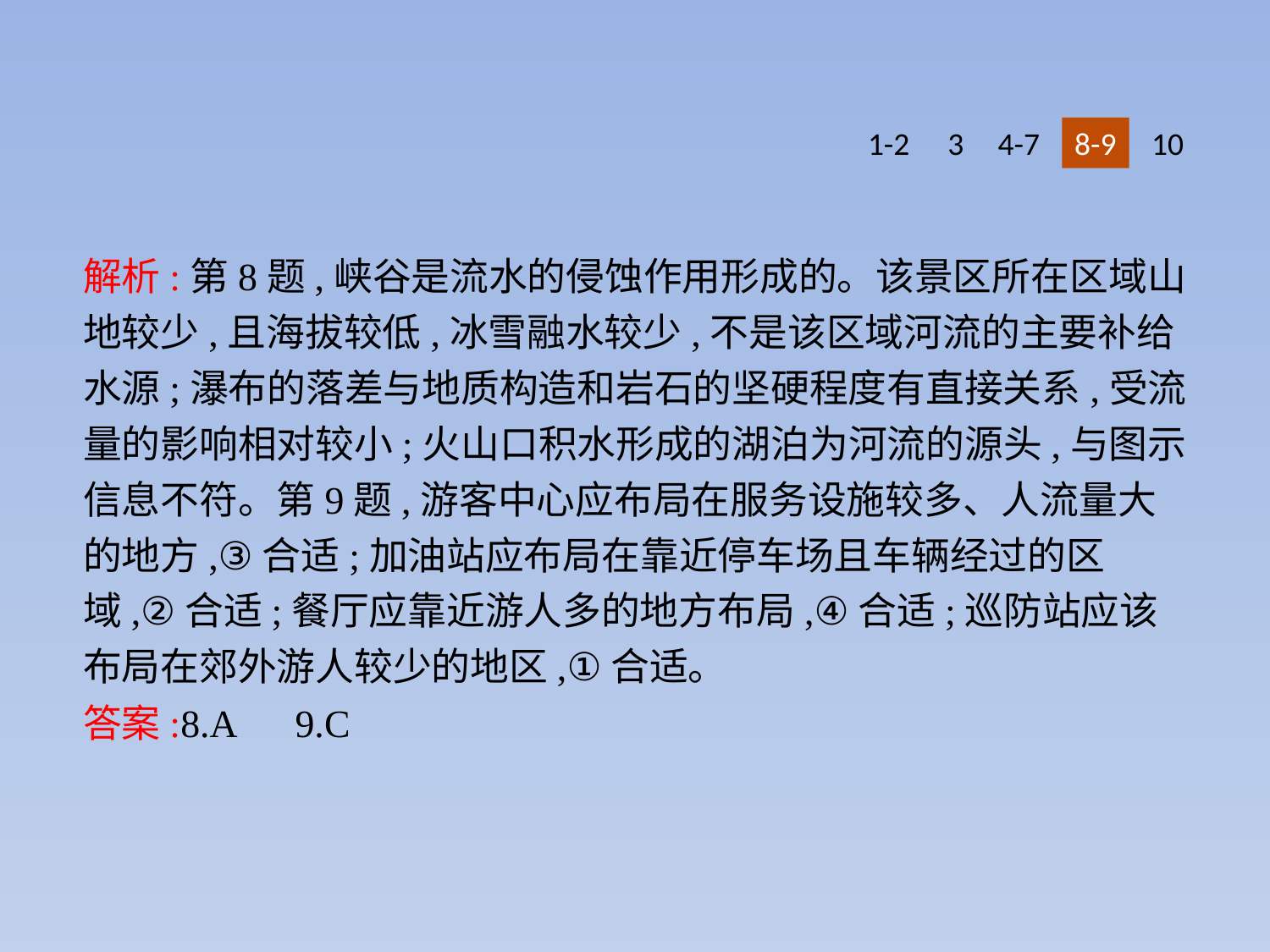

1-2
3
4-7
8-9
10
解析:第8题,峡谷是流水的侵蚀作用形成的。该景区所在区域山地较少,且海拔较低,冰雪融水较少,不是该区域河流的主要补给水源;瀑布的落差与地质构造和岩石的坚硬程度有直接关系,受流量的影响相对较小;火山口积水形成的湖泊为河流的源头,与图示信息不符。第9题,游客中心应布局在服务设施较多、人流量大的地方,③合适;加油站应布局在靠近停车场且车辆经过的区域,②合适;餐厅应靠近游人多的地方布局,④合适;巡防站应该布局在郊外游人较少的地区,①合适。
答案:8.A　9.C